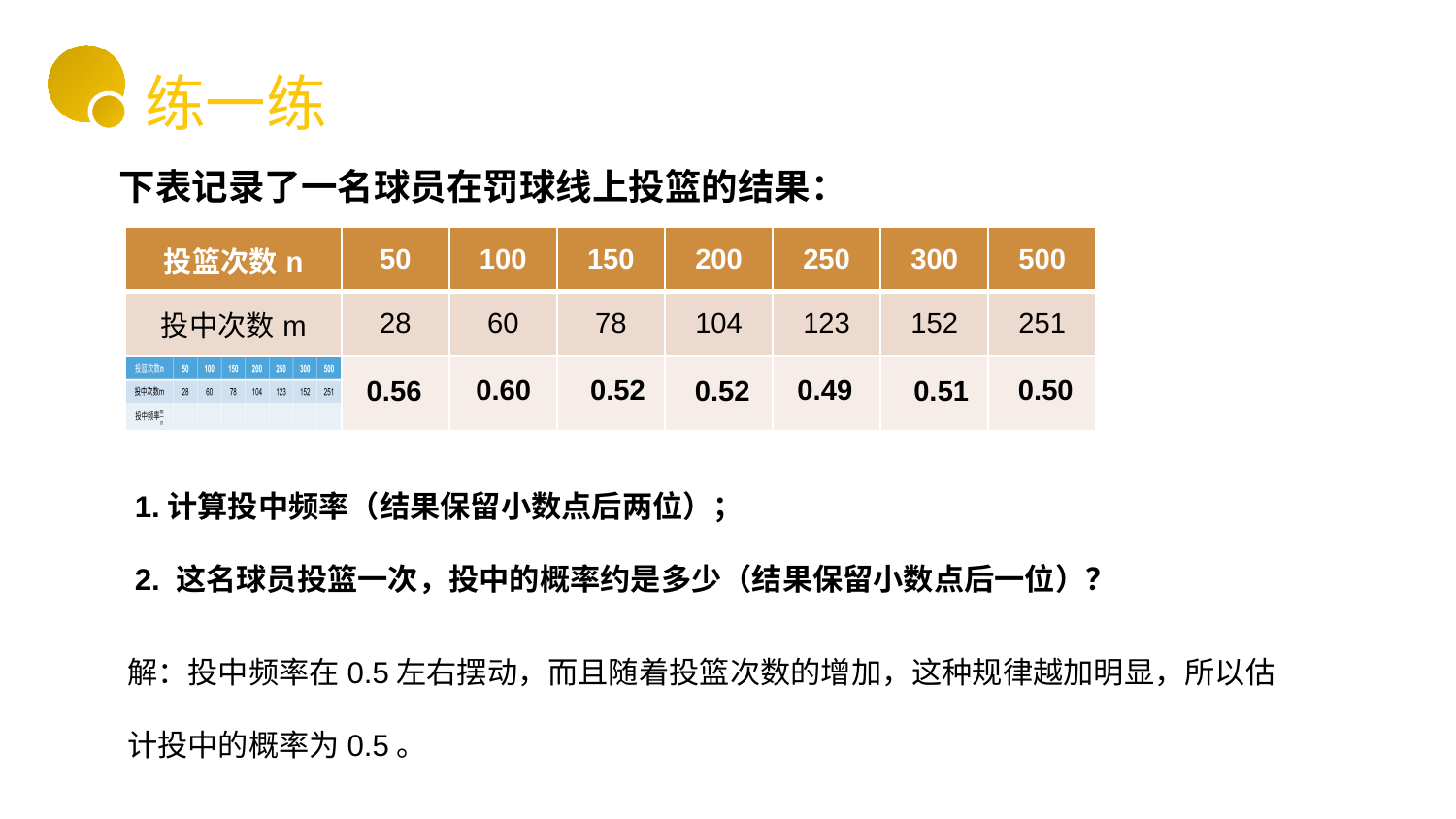

练一练
下表记录了一名球员在罚球线上投篮的结果：
| 投篮次数n | 50 | 100 | 150 | 200 | 250 | 300 | 500 |
| --- | --- | --- | --- | --- | --- | --- | --- |
| 投中次数m | 28 | 60 | 78 | 104 | 123 | 152 | 251 |
|  |  |  |  |  |  |  |  |
0.52
0.60
0.49
0.50
0.52
0.51
0.56
1.计算投中频率（结果保留小数点后两位）；
2. 这名球员投篮一次，投中的概率约是多少（结果保留小数点后一位）？
解：投中频率在0.5左右摆动，而且随着投篮次数的增加，这种规律越加明显，所以估计投中的概率为0.5。